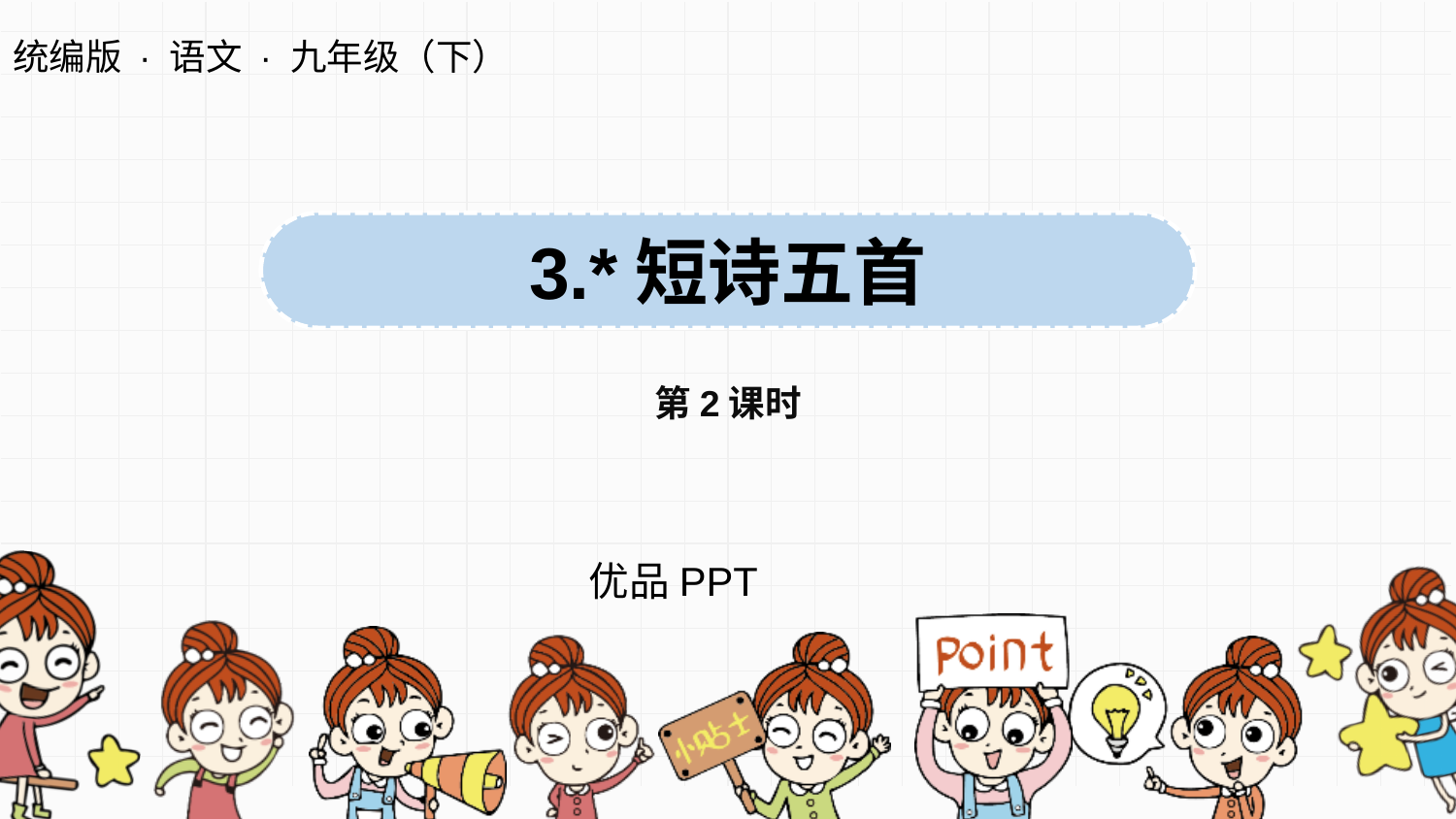

统编版 · 语文 · 九年级（下）
3.*短诗五首
第2课时
优品PPT